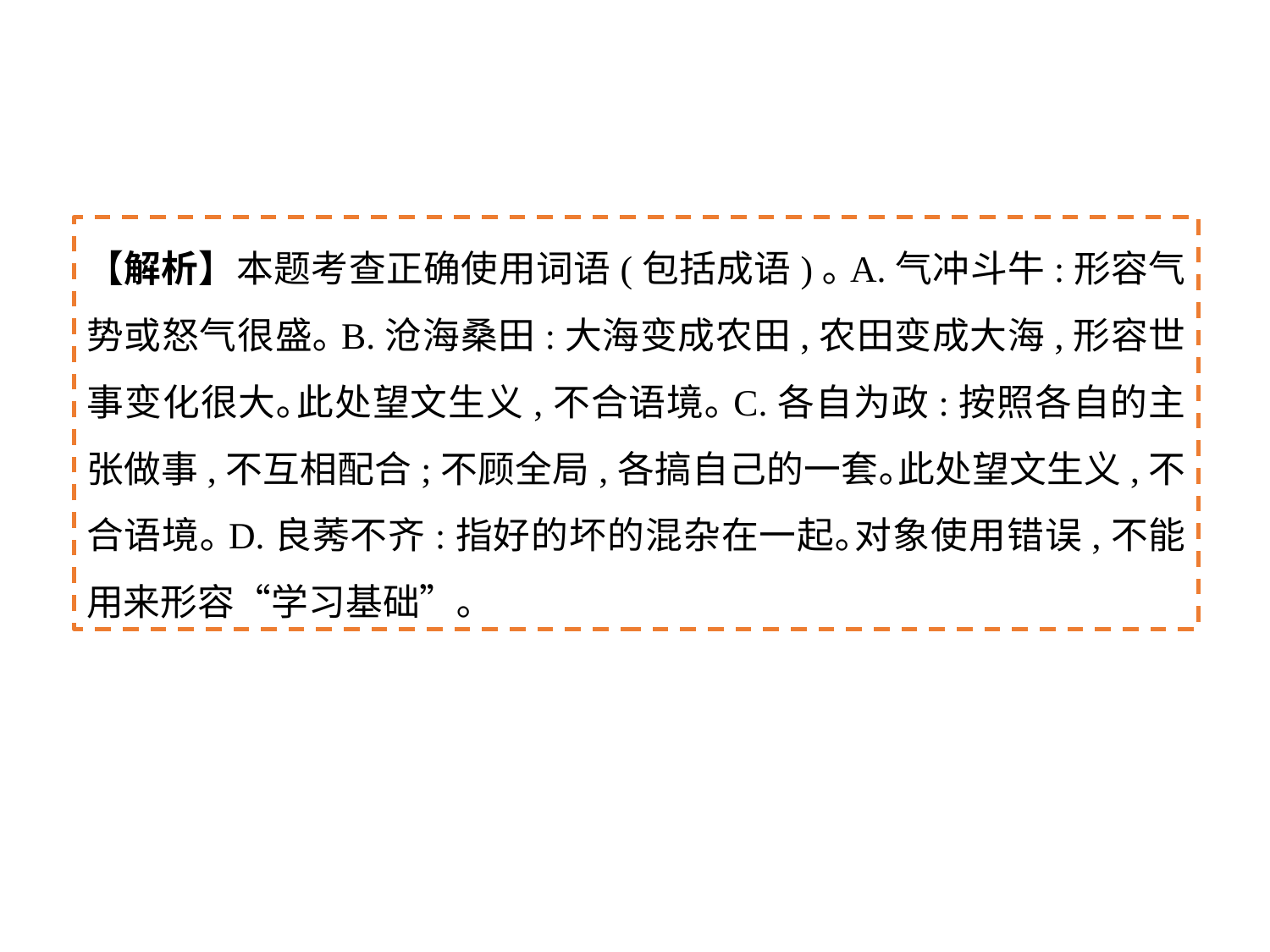

【解析】本题考查正确使用词语(包括成语)｡A.气冲斗牛:形容气势或怒气很盛｡B.沧海桑田:大海变成农田,农田变成大海,形容世事变化很大｡此处望文生义,不合语境｡C.各自为政:按照各自的主张做事,不互相配合;不顾全局,各搞自己的一套｡此处望文生义,不合语境｡D.良莠不齐:指好的坏的混杂在一起｡对象使用错误,不能用来形容“学习基础”｡